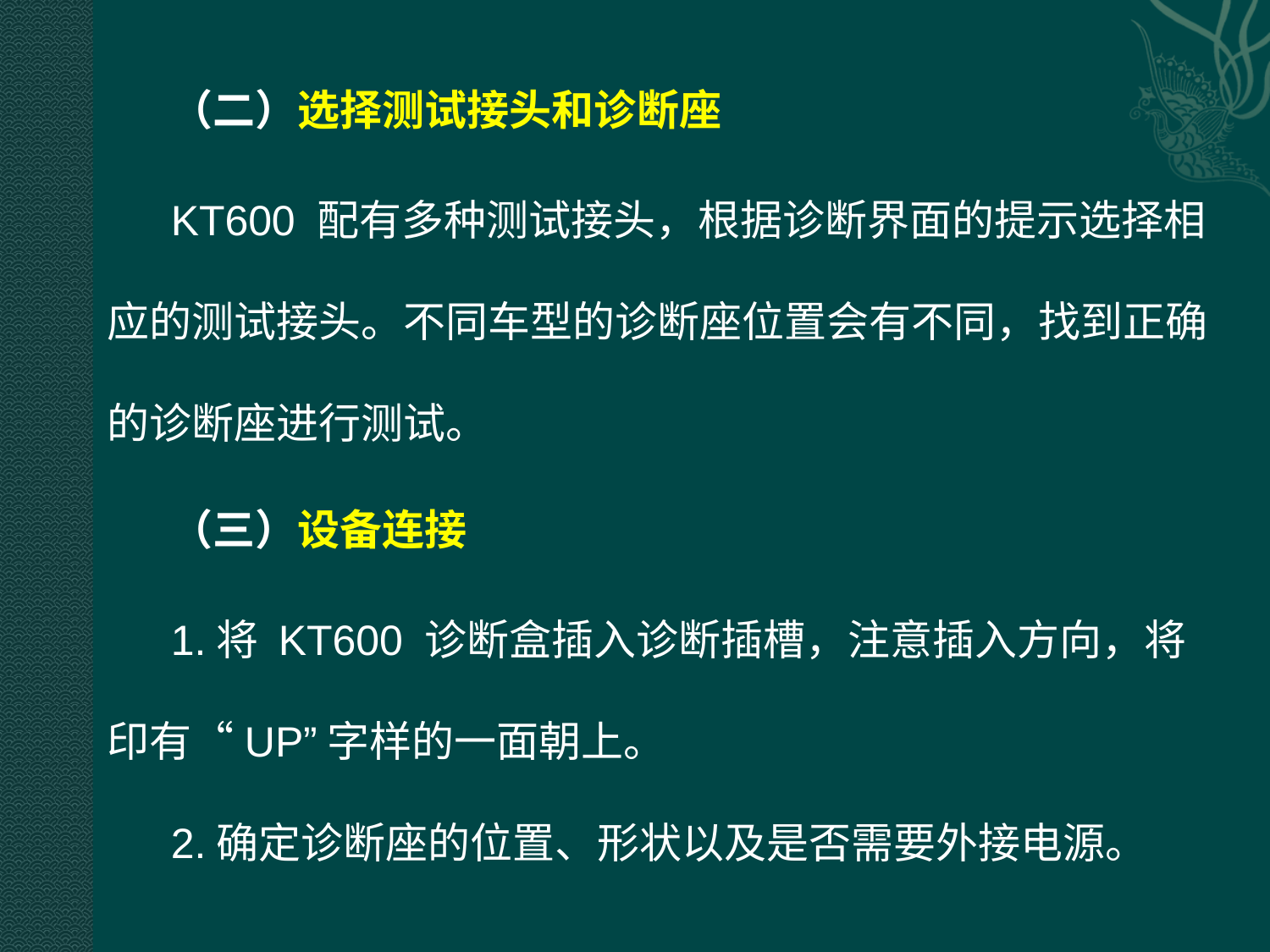

（二）选择测试接头和诊断座
KT600 配有多种测试接头，根据诊断界面的提示选择相应的测试接头。不同车型的诊断座位置会有不同，找到正确的诊断座进行测试。
（三）设备连接
1.将 KT600 诊断盒插入诊断插槽，注意插入方向，将印有“UP”字样的一面朝上。
2.确定诊断座的位置、形状以及是否需要外接电源。